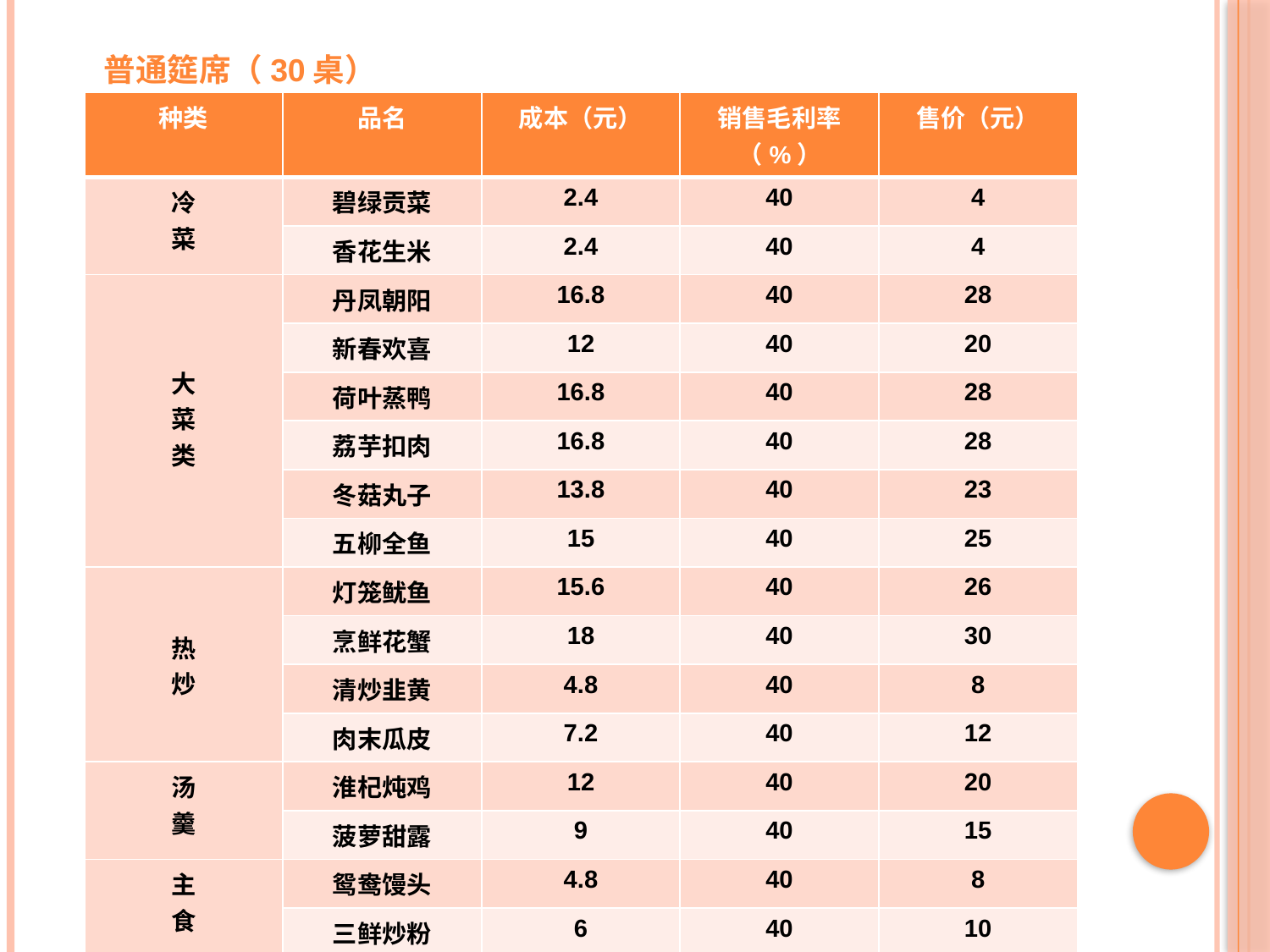

普通筵席（30桌）
| 种类 | 品名 | 成本（元） | 销售毛利率（%） | 售价（元） |
| --- | --- | --- | --- | --- |
| 冷 菜 | 碧绿贡菜 | 2.4 | 40 | 4 |
|  | 香花生米 | 2.4 | 40 | 4 |
| 大 菜 类 | 丹凤朝阳 | 16.8 | 40 | 28 |
|  | 新春欢喜 | 12 | 40 | 20 |
|  | 荷叶蒸鸭 | 16.8 | 40 | 28 |
|  | 荔芋扣肉 | 16.8 | 40 | 28 |
|  | 冬菇丸子 | 13.8 | 40 | 23 |
|  | 五柳全鱼 | 15 | 40 | 25 |
| 热 炒 | 灯笼鱿鱼 | 15.6 | 40 | 26 |
|  | 烹鲜花蟹 | 18 | 40 | 30 |
|  | 清炒韭黄 | 4.8 | 40 | 8 |
|  | 肉末瓜皮 | 7.2 | 40 | 12 |
| 汤 羹 | 淮杞炖鸡 | 12 | 40 | 20 |
|  | 菠萝甜露 | 9 | 40 | 15 |
| 主 食 | 鸳鸯馒头 | 4.8 | 40 | 8 |
|  | 三鲜炒粉 | 6 | 40 | 10 |
| 水果 | 时鲜果盘 | 9.6 | 40 | 16 |